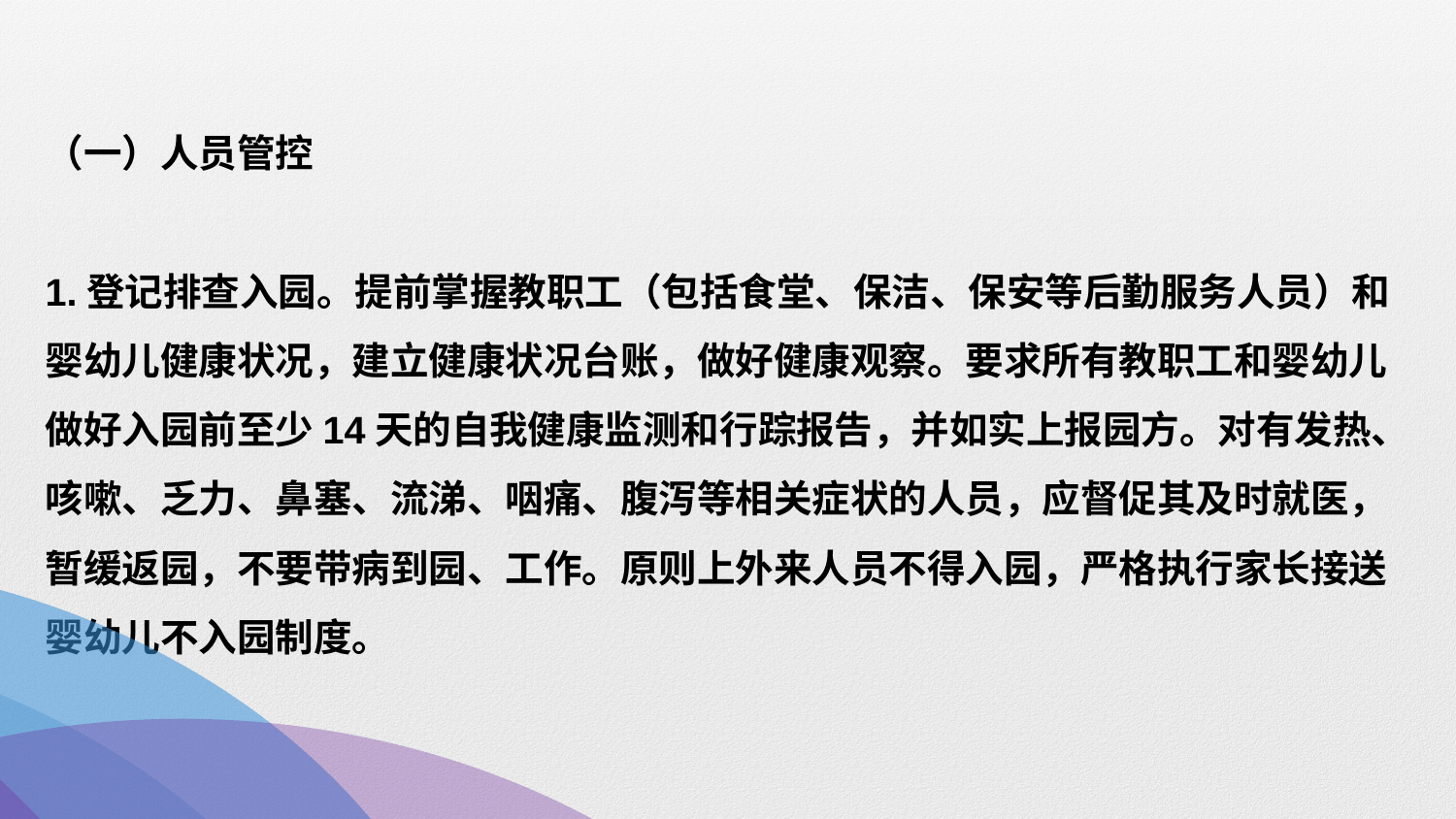

（一）人员管控

1.登记排查入园。提前掌握教职工（包括食堂、保洁、保安等后勤服务人员）和婴幼儿健康状况，建立健康状况台账，做好健康观察。要求所有教职工和婴幼儿做好入园前至少14天的自我健康监测和行踪报告，并如实上报园方。对有发热、咳嗽、乏力、鼻塞、流涕、咽痛、腹泻等相关症状的人员，应督促其及时就医，暂缓返园，不要带病到园、工作。原则上外来人员不得入园，严格执行家长接送婴幼儿不入园制度。

部门：XXX   汇报人：xxx